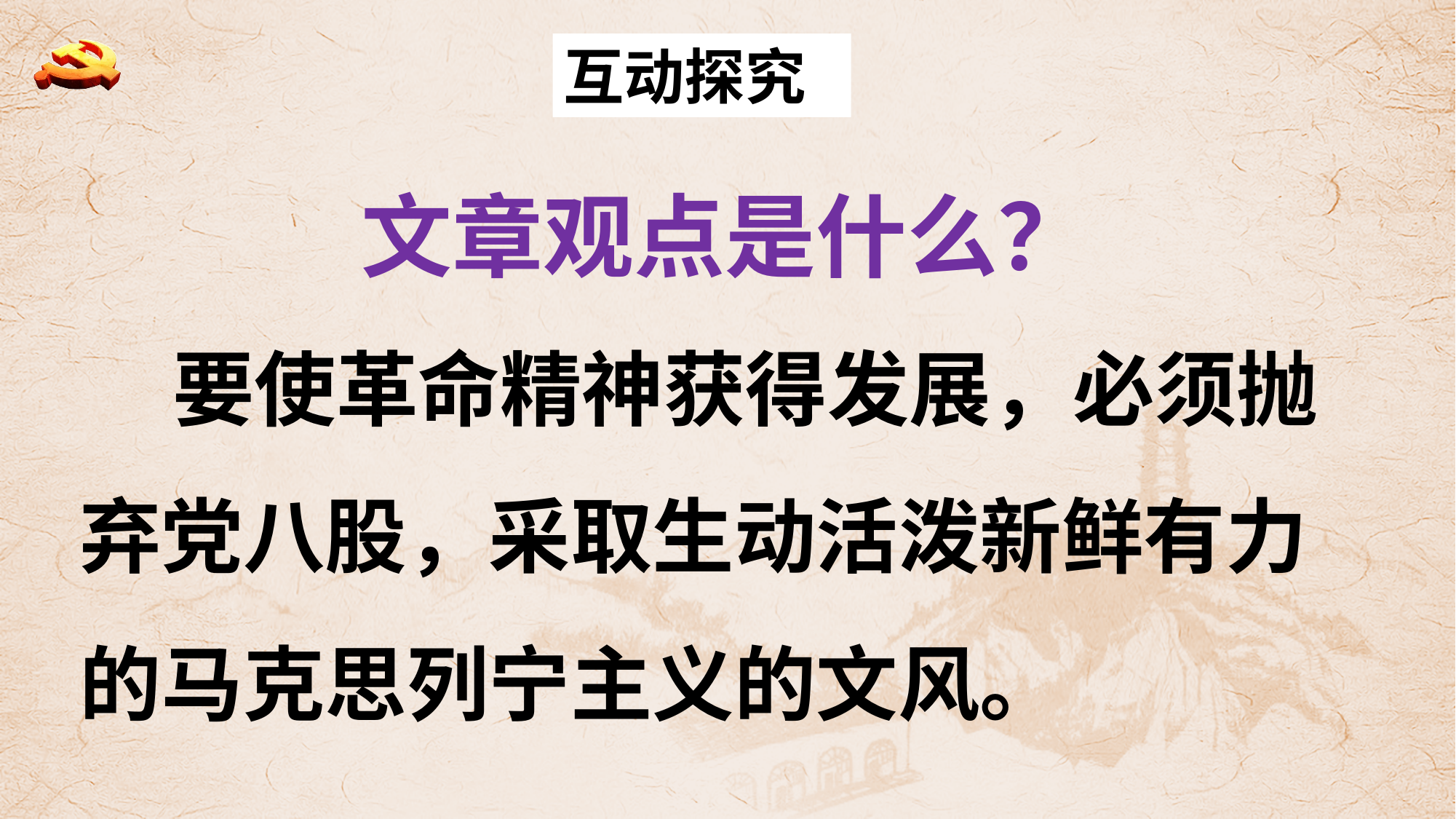

互动探究
文章观点是什么？
    要使革命精神获得发展，必须抛弃党八股，采取生动活泼新鲜有力的马克思列宁主义的文风。